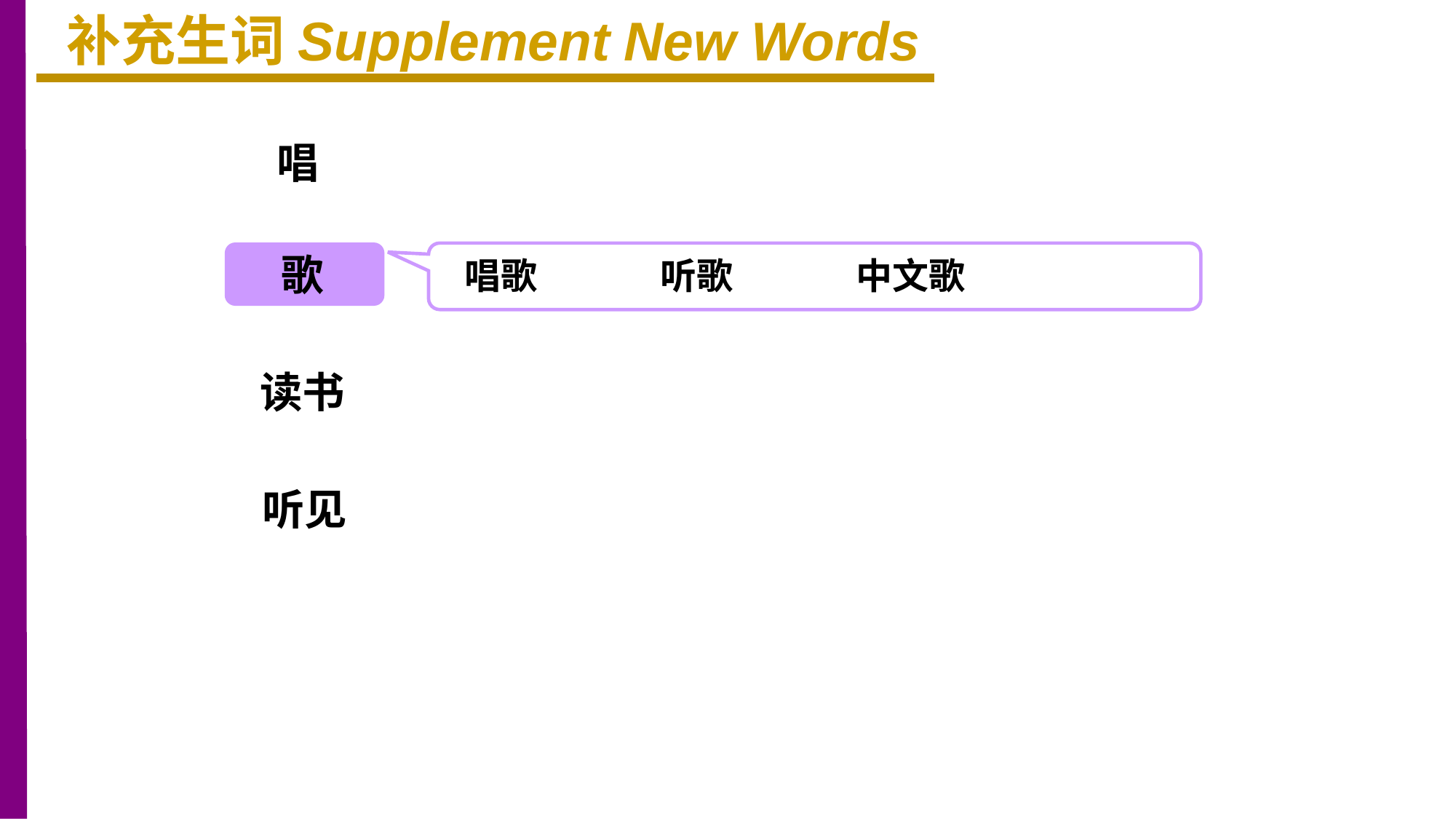

补充生词Supplement New Words
唱

歌

唱歌               听歌               中文歌
读书
听见